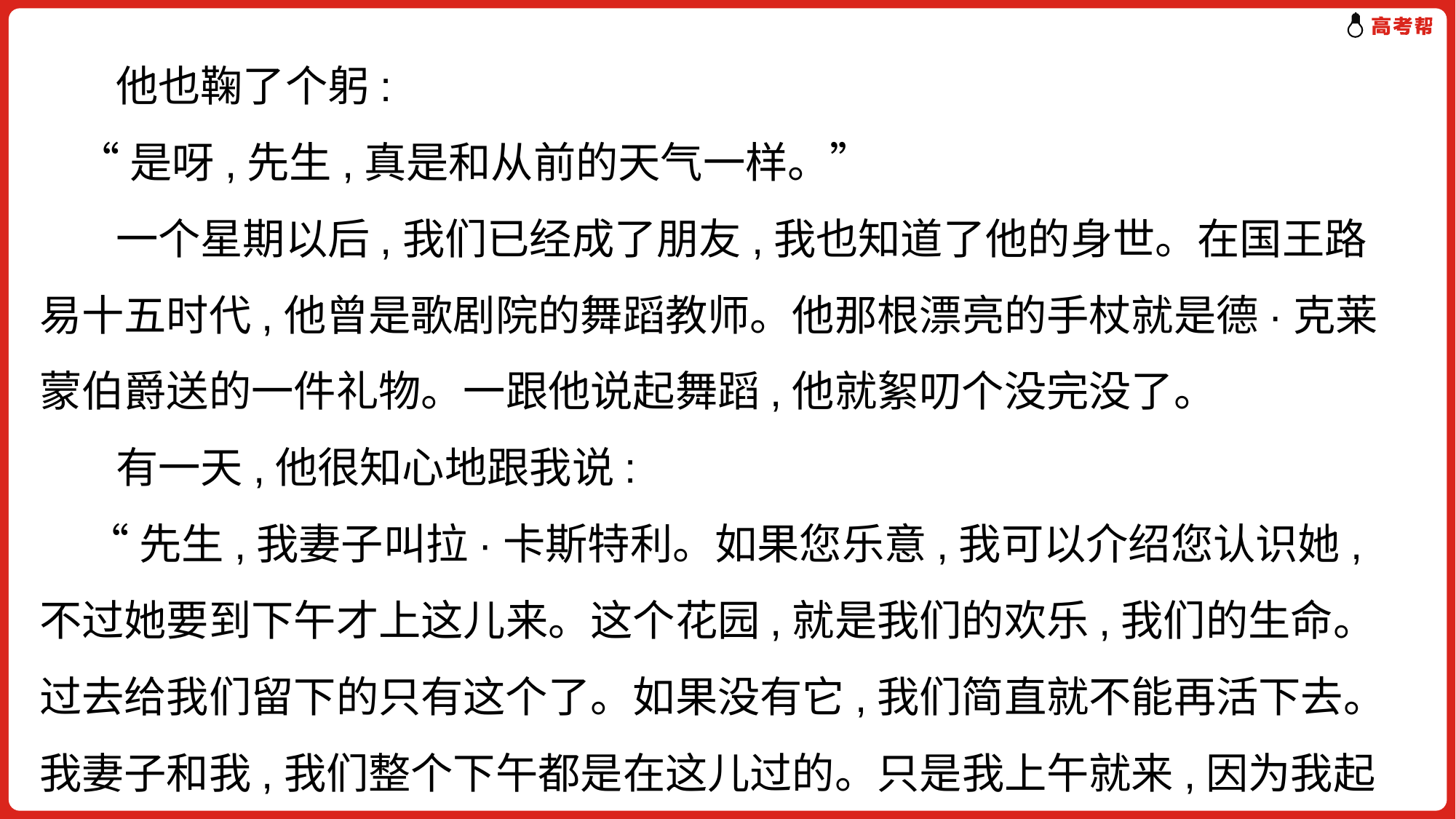

他也鞠了个躬:
    “是呀,先生,真是和从前的天气一样。”
       一个星期以后,我们已经成了朋友,我也知道了他的身世。在国王路易十五时代,他曾是歌剧院的舞蹈教师。他那根漂亮的手杖就是德·克莱蒙伯爵送的一件礼物。一跟他说起舞蹈,他就絮叨个没完没了。
       有一天,他很知心地跟我说:
     “先生,我妻子叫拉·卡斯特利。如果您乐意,我可以介绍您认识她,不过她要到下午才上这儿来。这个花园,就是我们的欢乐,我们的生命。过去给我们留下的只有这个了。如果没有它,我们简直就不能再活下去。我妻子和我,我们整个下午都是在这儿过的。只是我上午就来,因为我起得早。”